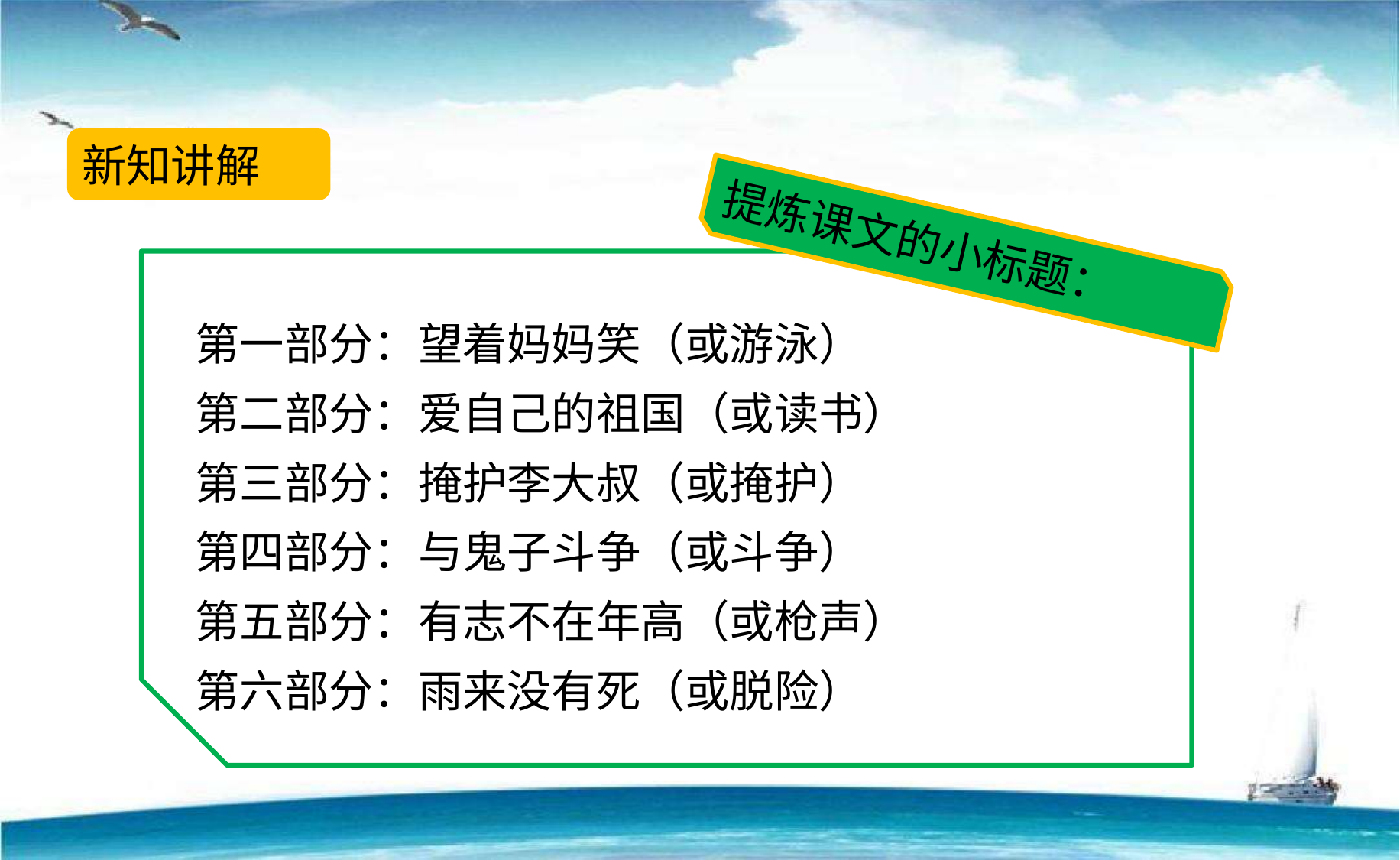

新知讲解
提炼课文的小标题：
第一部分：望着妈妈笑（或游泳）
第二部分：爱自己的祖国（或读书）
第三部分：掩护李大叔（或掩护）
第四部分：与鬼子斗争（或斗争）
第五部分：有志不在年高（或枪声）
第六部分：雨来没有死（或脱险）